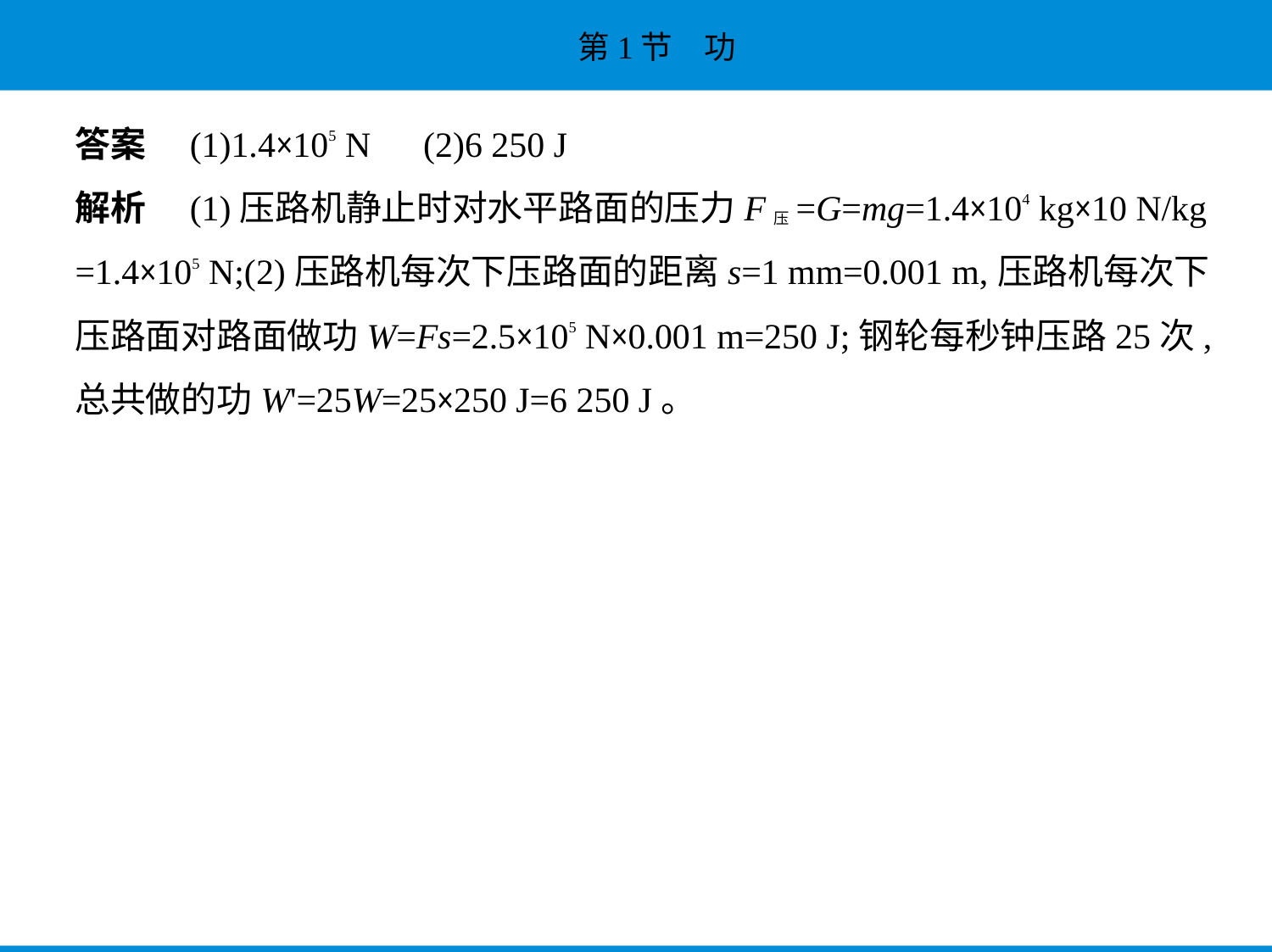

答案　(1)1.4×105 N　(2)6 250 J
解析　(1)压路机静止时对水平路面的压力F压=G=mg=1.4×104 kg×10 N/kg
=1.4×105 N;(2)压路机每次下压路面的距离s=1 mm=0.001 m,压路机每次下
压路面对路面做功W=Fs=2.5×105 N×0.001 m=250 J;钢轮每秒钟压路25次,
总共做的功W'=25W=25×250 J=6 250 J。